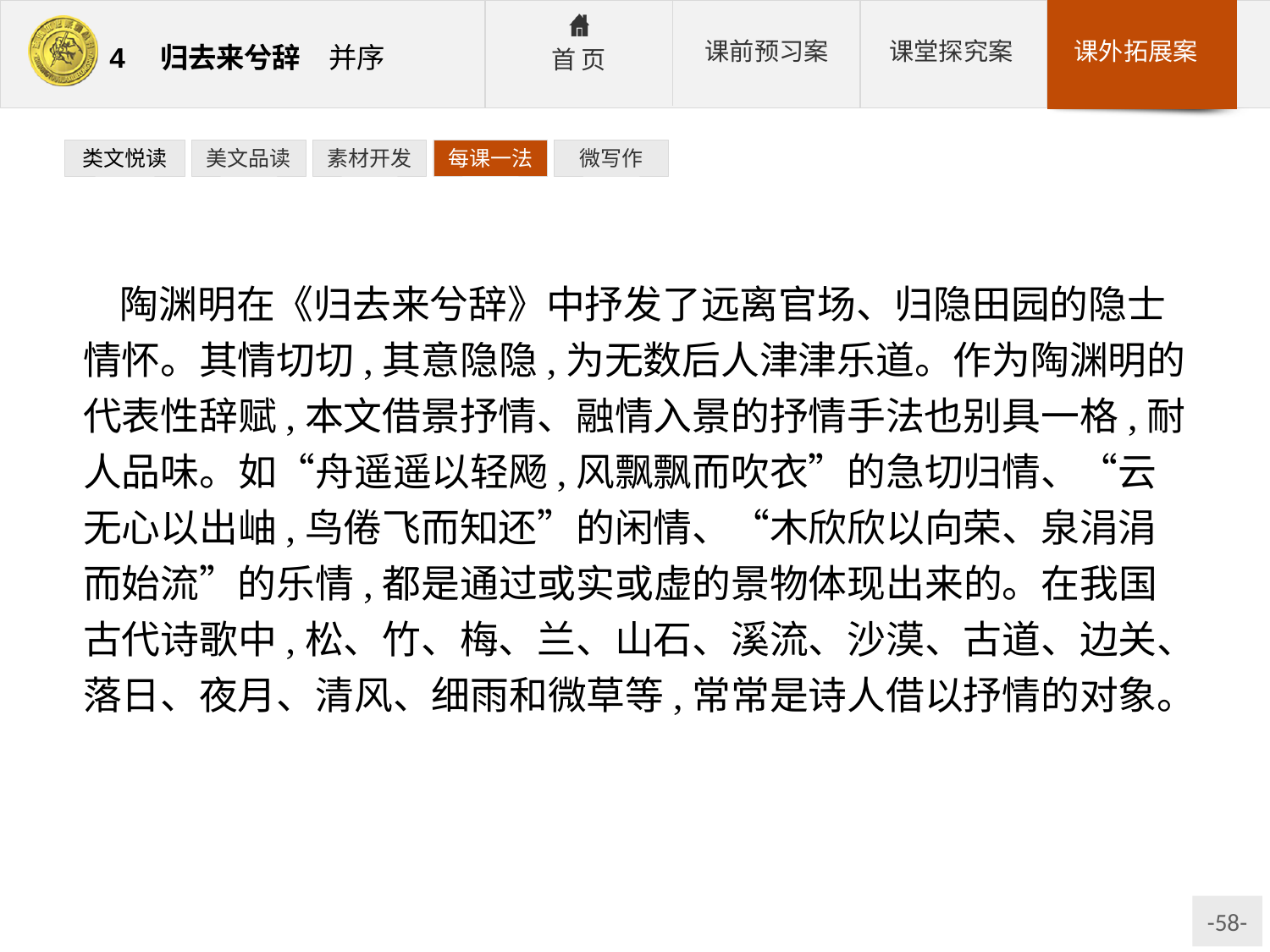

类文悦读
美文品读
素材开发
每课一法
微写作
陶渊明在《归去来兮辞》中抒发了远离官场、归隐田园的隐士情怀。其情切切,其意隐隐,为无数后人津津乐道。作为陶渊明的代表性辞赋,本文借景抒情、融情入景的抒情手法也别具一格,耐人品味。如“舟遥遥以轻飏,风飘飘而吹衣”的急切归情、“云无心以出岫,鸟倦飞而知还”的闲情、“木欣欣以向荣、泉涓涓而始流”的乐情,都是通过或实或虚的景物体现出来的。在我国古代诗歌中,松、竹、梅、兰、山石、溪流、沙漠、古道、边关、落日、夜月、清风、细雨和微草等,常常是诗人借以抒情的对象。